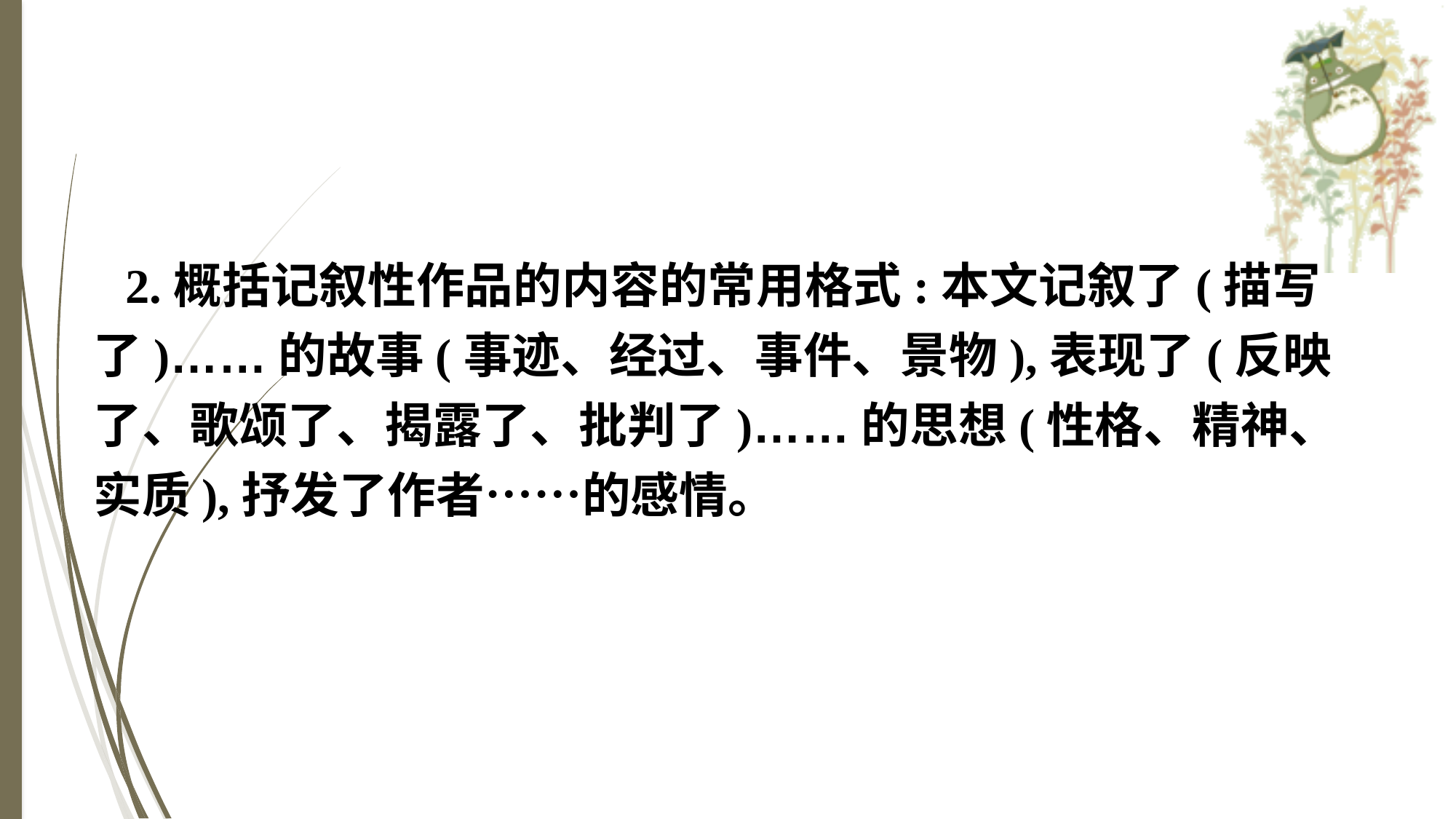

2.概括记叙性作品的内容的常用格式:本文记叙了(描写了)……的故事(事迹、经过、事件、景物),表现了(反映了、歌颂了、揭露了、批判了)……的思想(性格、精神、实质),抒发了作者……的感情。